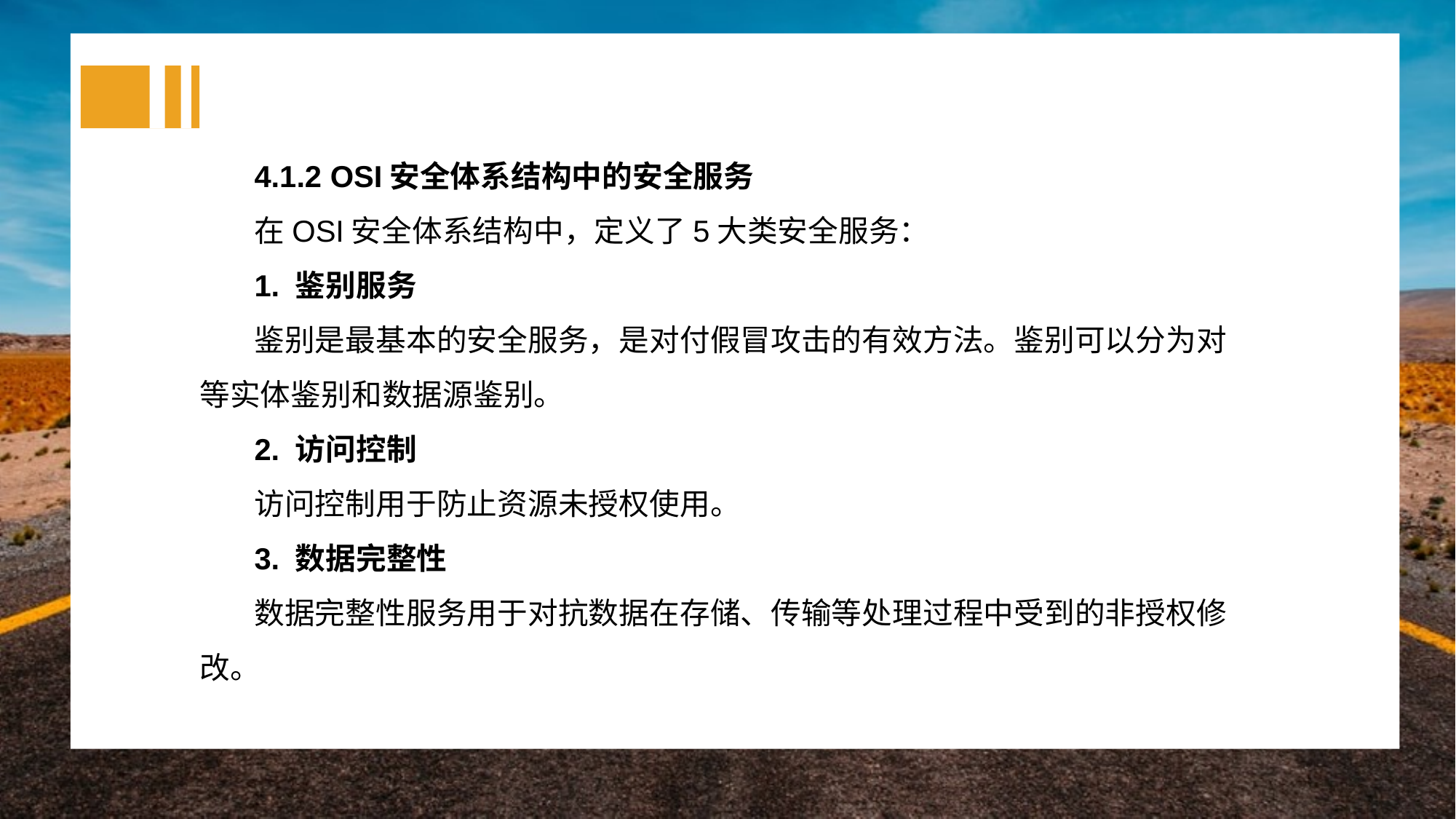

4.1.2 OSI安全体系结构中的安全服务
在OSI安全体系结构中，定义了5大类安全服务：
1. 鉴别服务
鉴别是最基本的安全服务，是对付假冒攻击的有效方法。鉴别可以分为对等实体鉴别和数据源鉴别。
2. 访问控制
访问控制用于防止资源未授权使用。
3. 数据完整性
数据完整性服务用于对抗数据在存储、传输等处理过程中受到的非授权修改。